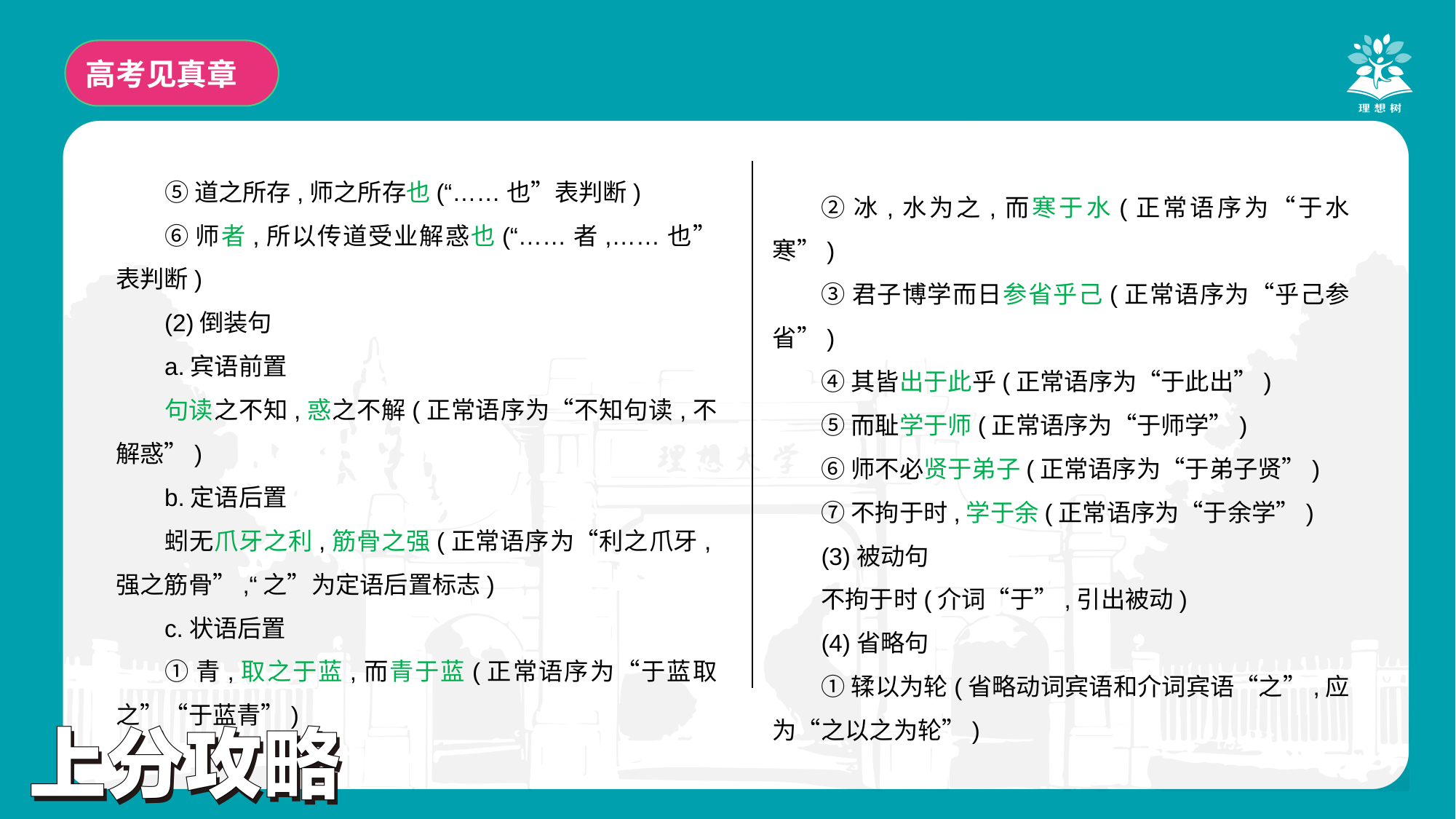

高考见真章
⑤道之所存,师之所存也(“……也”表判断)
⑥师者,所以传道受业解惑也(“……者,……也”表判断)
(2)倒装句
a.宾语前置
句读之不知,惑之不解(正常语序为“不知句读,不解惑”)
b.定语后置
蚓无爪牙之利,筋骨之强(正常语序为“利之爪牙,强之筋骨”,“之”为定语后置标志)
c.状语后置
①青,取之于蓝,而青于蓝(正常语序为“于蓝取之”“于蓝青”)
②冰,水为之,而寒于水(正常语序为“于水寒”)
③君子博学而日参省乎己(正常语序为“乎己参省”)
④其皆出于此乎(正常语序为“于此出”)
⑤而耻学于师(正常语序为“于师学”)
⑥师不必贤于弟子(正常语序为“于弟子贤”)
⑦不拘于时,学于余(正常语序为“于余学”)
(3)被动句
不拘于时(介词“于”,引出被动)
(4)省略句
①𫐓以为轮(省略动词宾语和介词宾语“之”,应为“之以之为轮”)